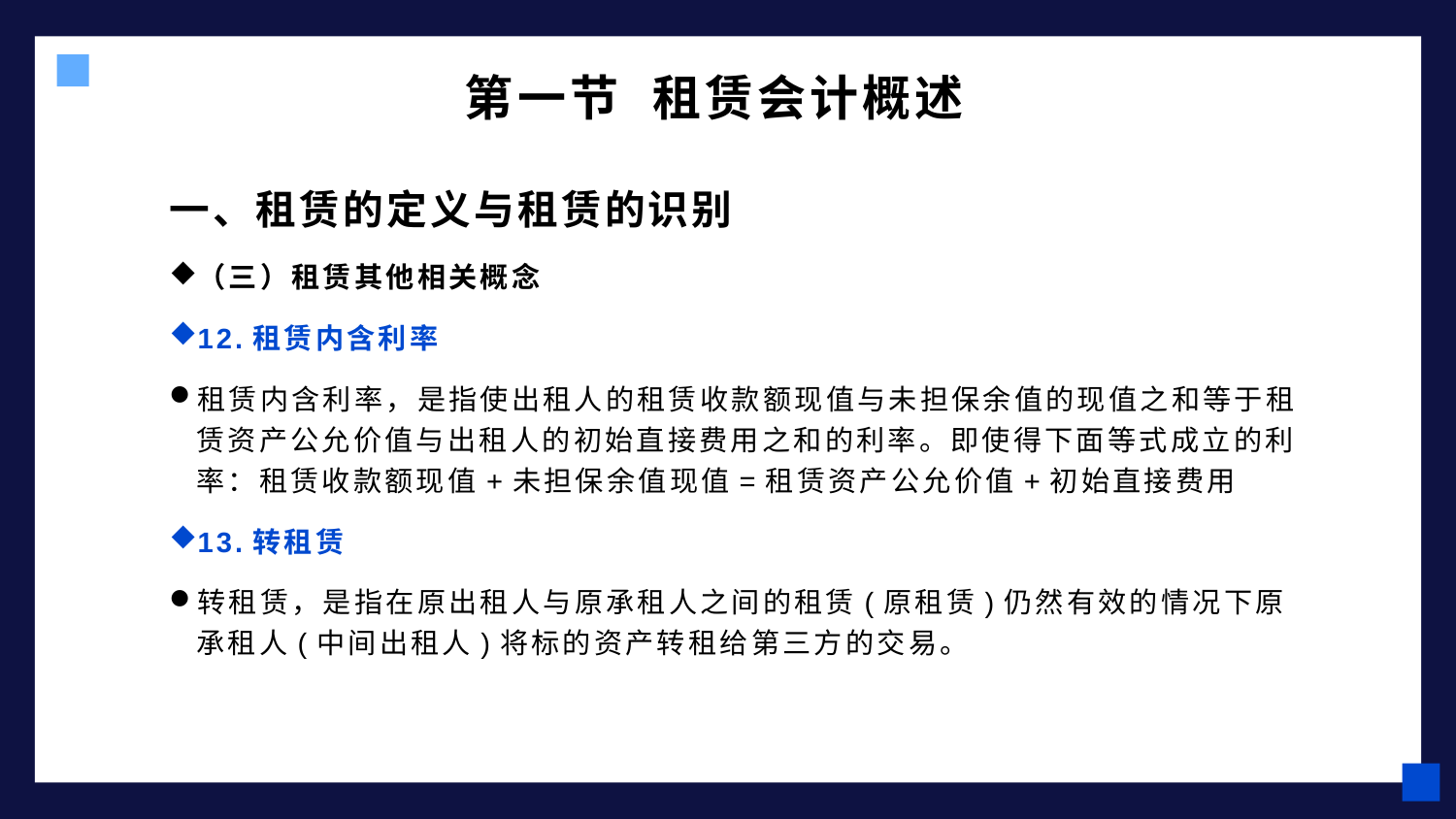

# 第一节  租赁会计概述
一、租赁的定义与租赁的识别
（三）租赁其他相关概念
12.租赁内含利率
租赁内含利率，是指使出租人的租赁收款额现值与未担保余值的现值之和等于租赁资产公允价值与出租人的初始直接费用之和的利率。即使得下面等式成立的利率：租赁收款额现值+未担保余值现值=租赁资产公允价值+初始直接费用
13.转租赁
转租赁，是指在原出租人与原承租人之间的租赁(原租赁)仍然有效的情况下原承租人(中间出租人)将标的资产转租给第三方的交易。